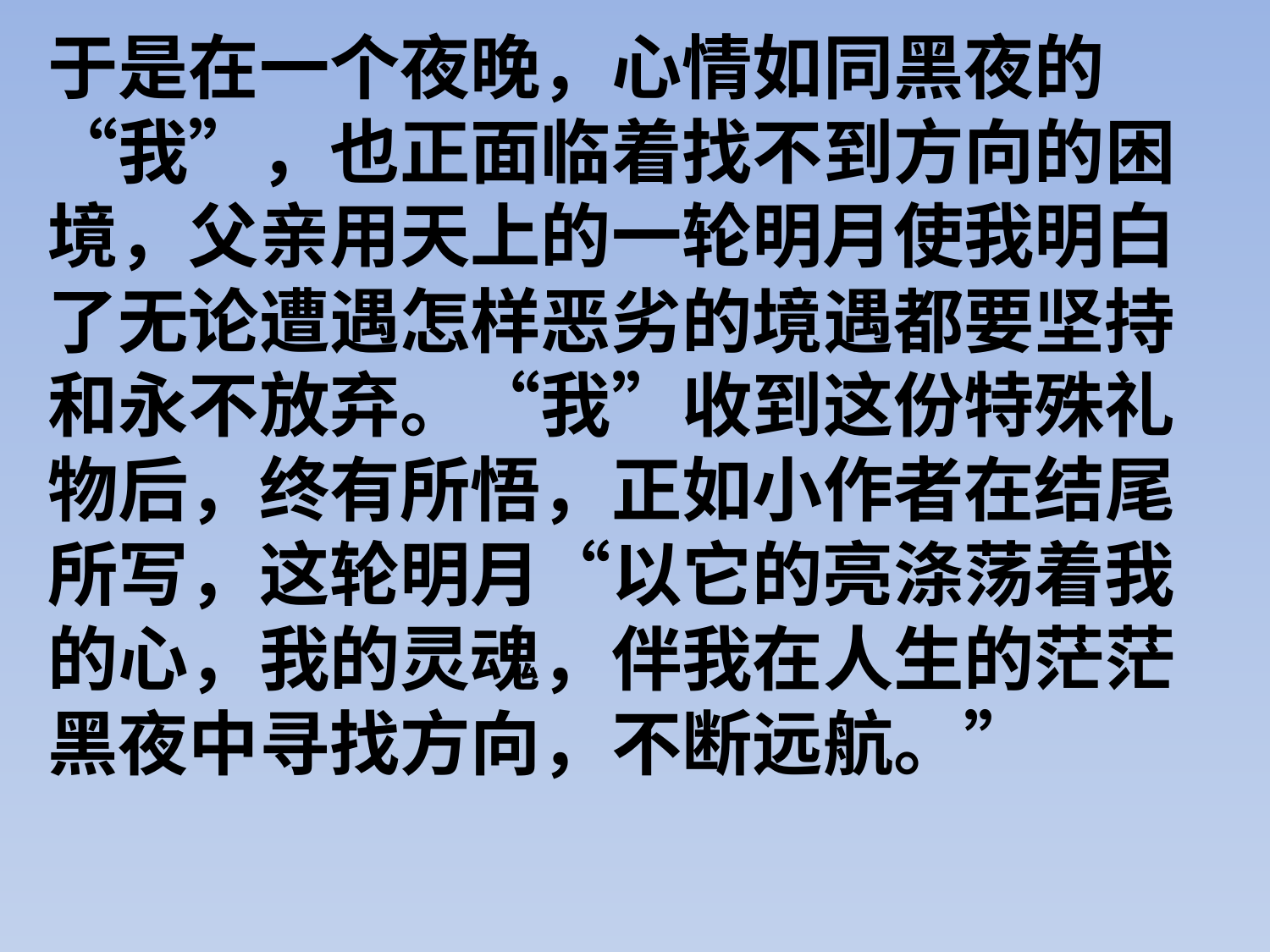

于是在一个夜晚，心情如同黑夜的“我”，也正面临着找不到方向的困境，父亲用天上的一轮明月使我明白了无论遭遇怎样恶劣的境遇都要坚持和永不放弃。“我”收到这份特殊礼物后，终有所悟，正如小作者在结尾所写，这轮明月“以它的亮涤荡着我的心，我的灵魂，伴我在人生的茫茫黑夜中寻找方向，不断远航。”